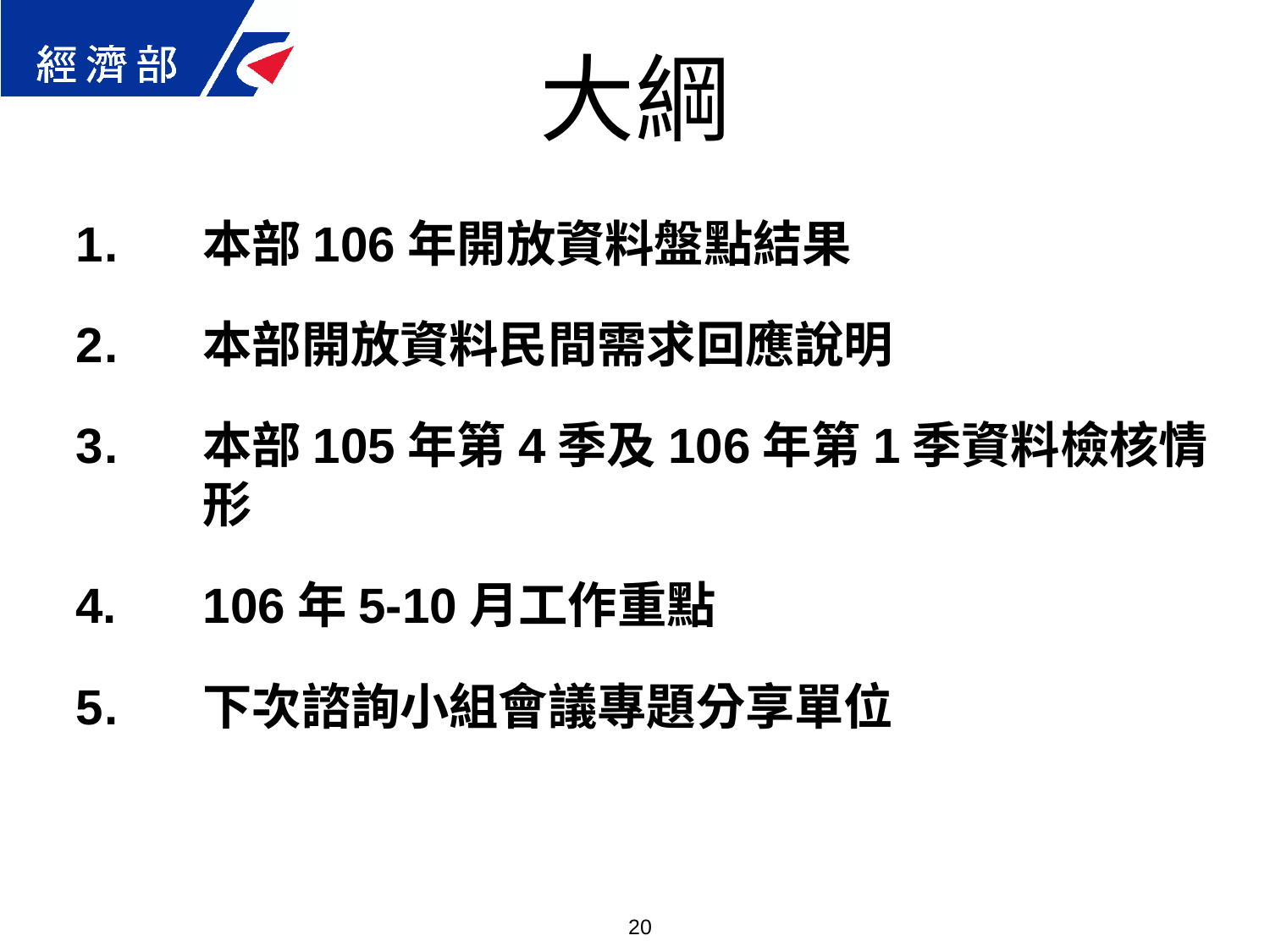

大綱

本部106年開放資料盤點結果
本部開放資料民間需求回應說明
本部105年第4季及106年第1季資料檢核情形
106年5-10月工作重點
下次諮詢小組會議專題分享單位

20